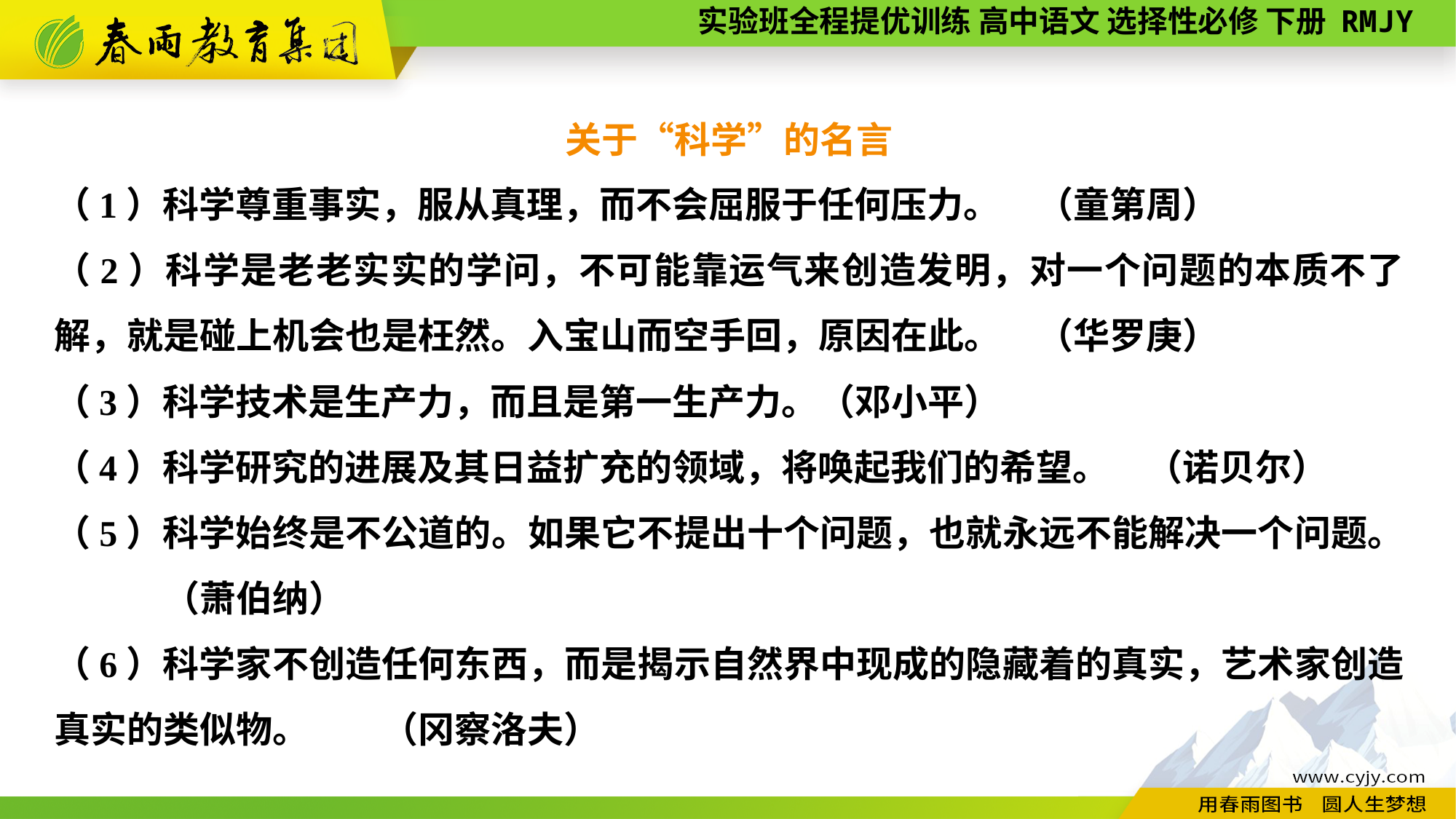

关于“科学”的名言
（1）科学尊重事实，服从真理，而不会屈服于任何压力。	（童第周）
（2）科学是老老实实的学问，不可能靠运气来创造发明，对一个问题的本质不了解，就是碰上机会也是枉然。入宝山而空手回，原因在此。	（华罗庚）
（3）科学技术是生产力，而且是第一生产力。	（邓小平）
（4）科学研究的进展及其日益扩充的领域，将唤起我们的希望。	（诺贝尔）
（5）科学始终是不公道的。如果它不提出十个问题，也就永远不能解决一个问题。	（萧伯纳）
（6）科学家不创造任何东西，而是揭示自然界中现成的隐藏着的真实，艺术家创造真实的类似物。	（冈察洛夫）